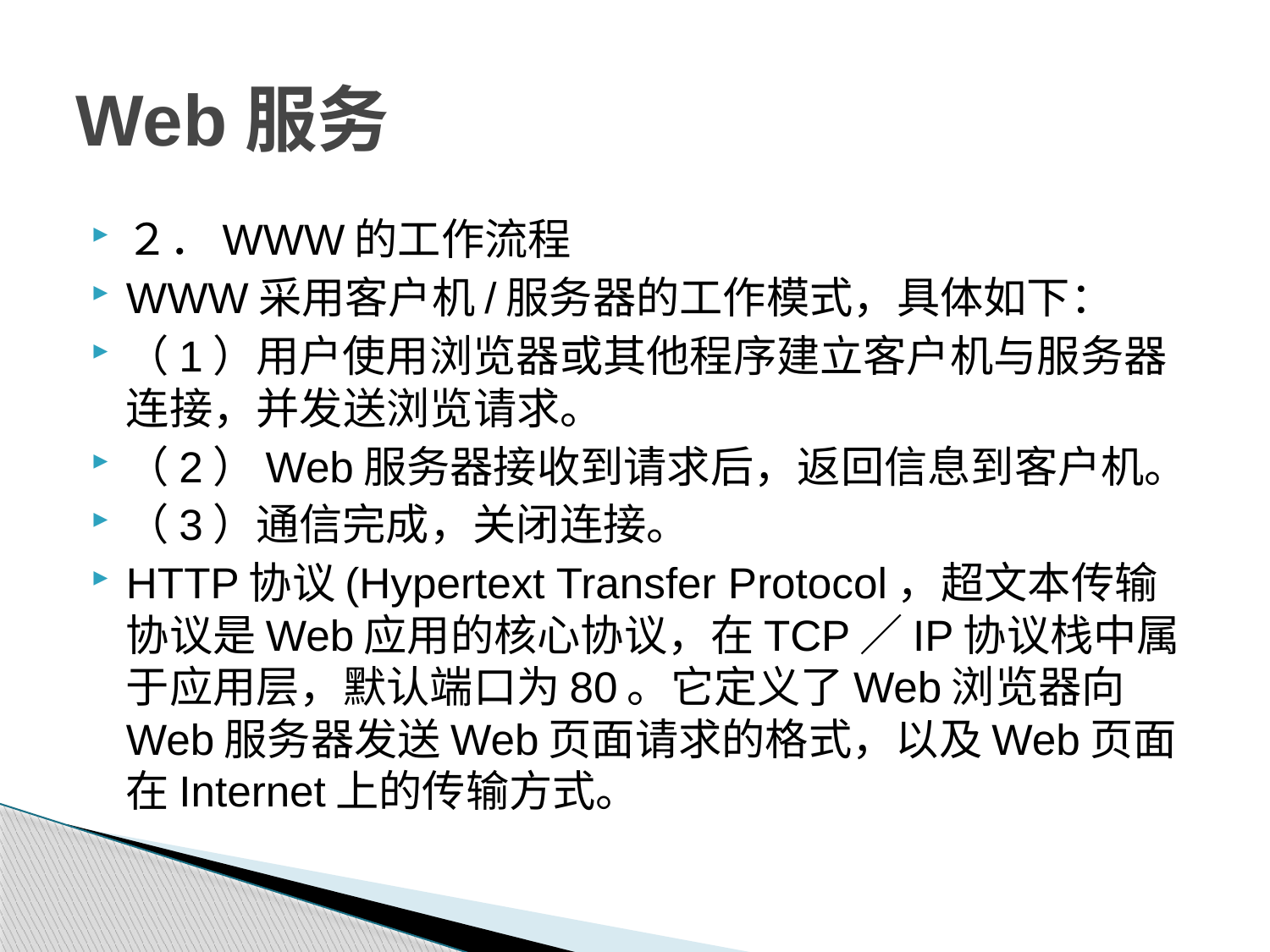

# Web服务
２．WWW的工作流程
WWW采用客户机/服务器的工作模式，具体如下：
（1）用户使用浏览器或其他程序建立客户机与服务器连接，并发送浏览请求。
（2）Web服务器接收到请求后，返回信息到客户机。
（3）通信完成，关闭连接。
HTTP协议(Hypertext Transfer Protocol，超文本传输协议是Web应用的核心协议，在TCP／IP协议栈中属于应用层，默认端口为80。它定义了Web浏览器向Web服务器发送Web页面请求的格式，以及Web页面在Internet上的传输方式。